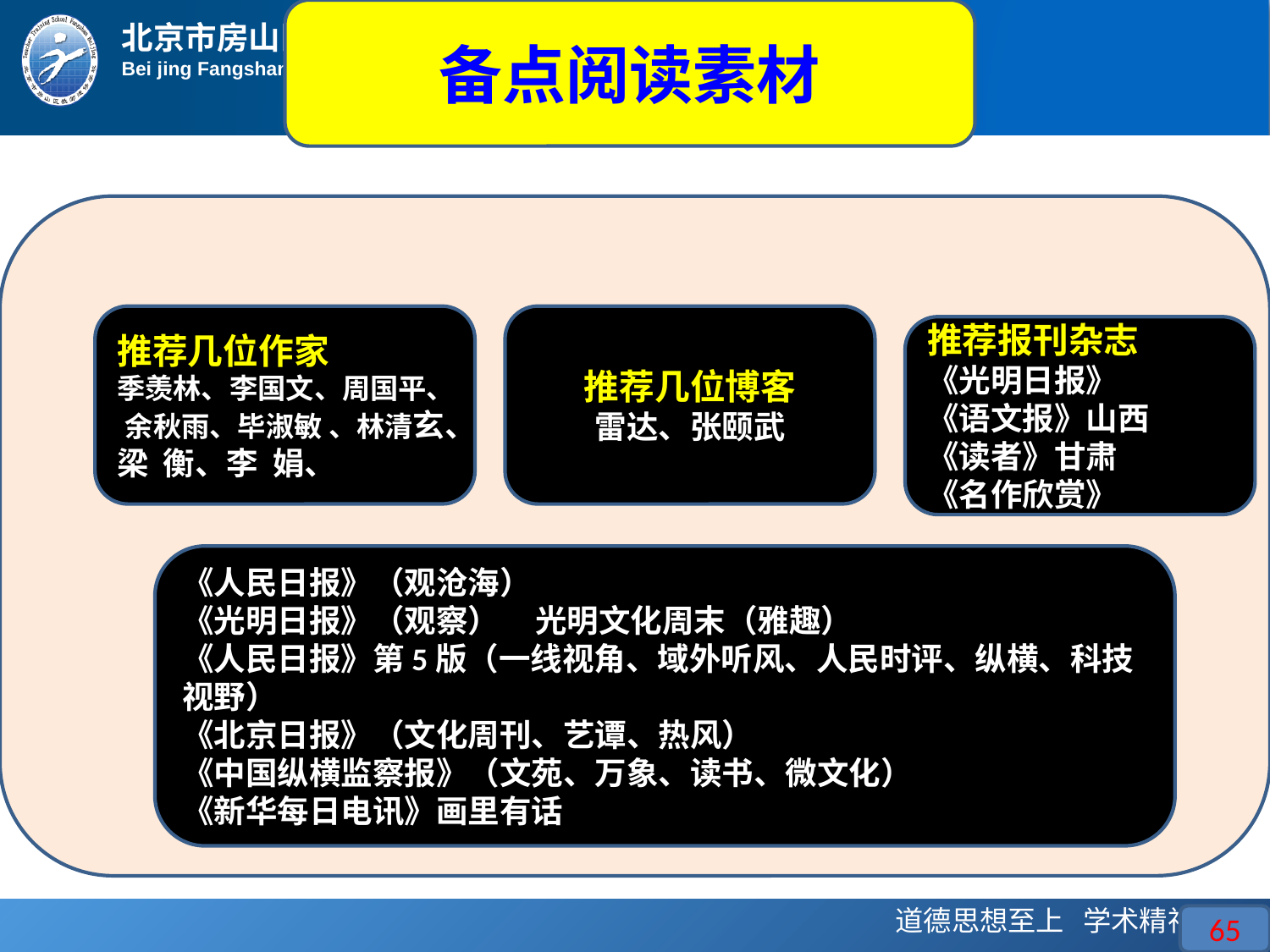

备点阅读素材

推荐几位作家
季羡林、李国文、周国平、
余秋雨、毕淑敏 、林清玄、
梁  衡、李  娟、
推荐几位博客
雷达、张颐武
推荐报刊杂志
《光明日报》
《语文报》山西
《读者》甘肃
《名作欣赏》
《人民日报》（观沧海）
《光明日报》（观察）     光明文化周末（雅趣）
《人民日报》第5版（一线视角、域外听风、人民时评、纵横、科技视野）
《北京日报》（文化周刊、艺谭、热风）
《中国纵横监察报》（文苑、万象、读书、微文化）
《新华每日电讯》画里有话
65